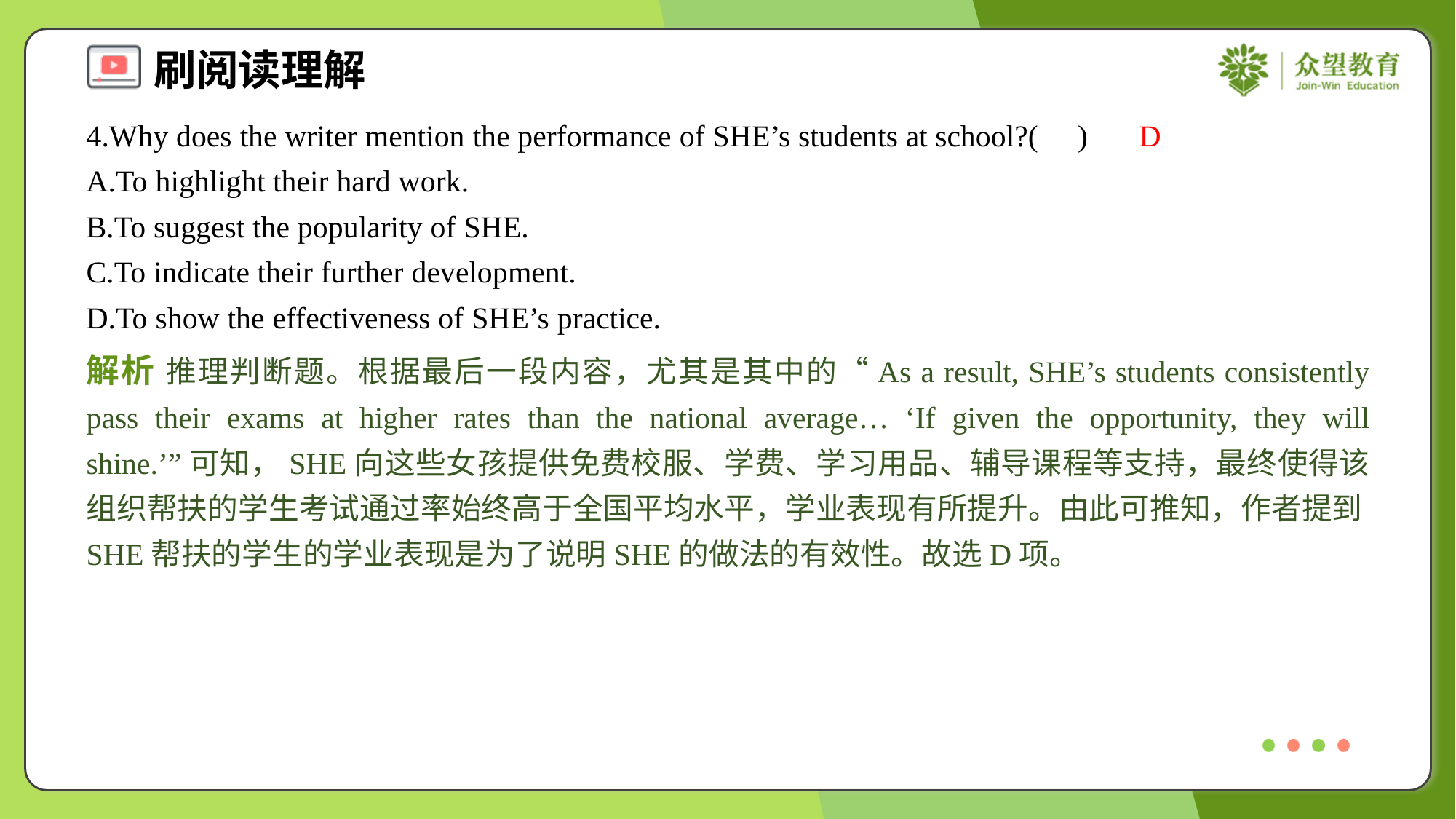

4.Why does the writer mention the performance of SHE’s students at school?(     )
D
A.To highlight their hard work.
B.To suggest the popularity of SHE.
C.To indicate their further development.
D.To show the effectiveness of SHE’s practice.
解析 推理判断题。根据最后一段内容，尤其是其中的“As a result, SHE’s students consistently pass their exams at higher rates than the national average… ‘If given the opportunity, they will shine.’”可知，SHE向这些女孩提供免费校服、学费、学习用品、辅导课程等支持，最终使得该组织帮扶的学生考试通过率始终高于全国平均水平，学业表现有所提升。由此可推知，作者提到SHE帮扶的学生的学业表现是为了说明SHE的做法的有效性。故选D项。